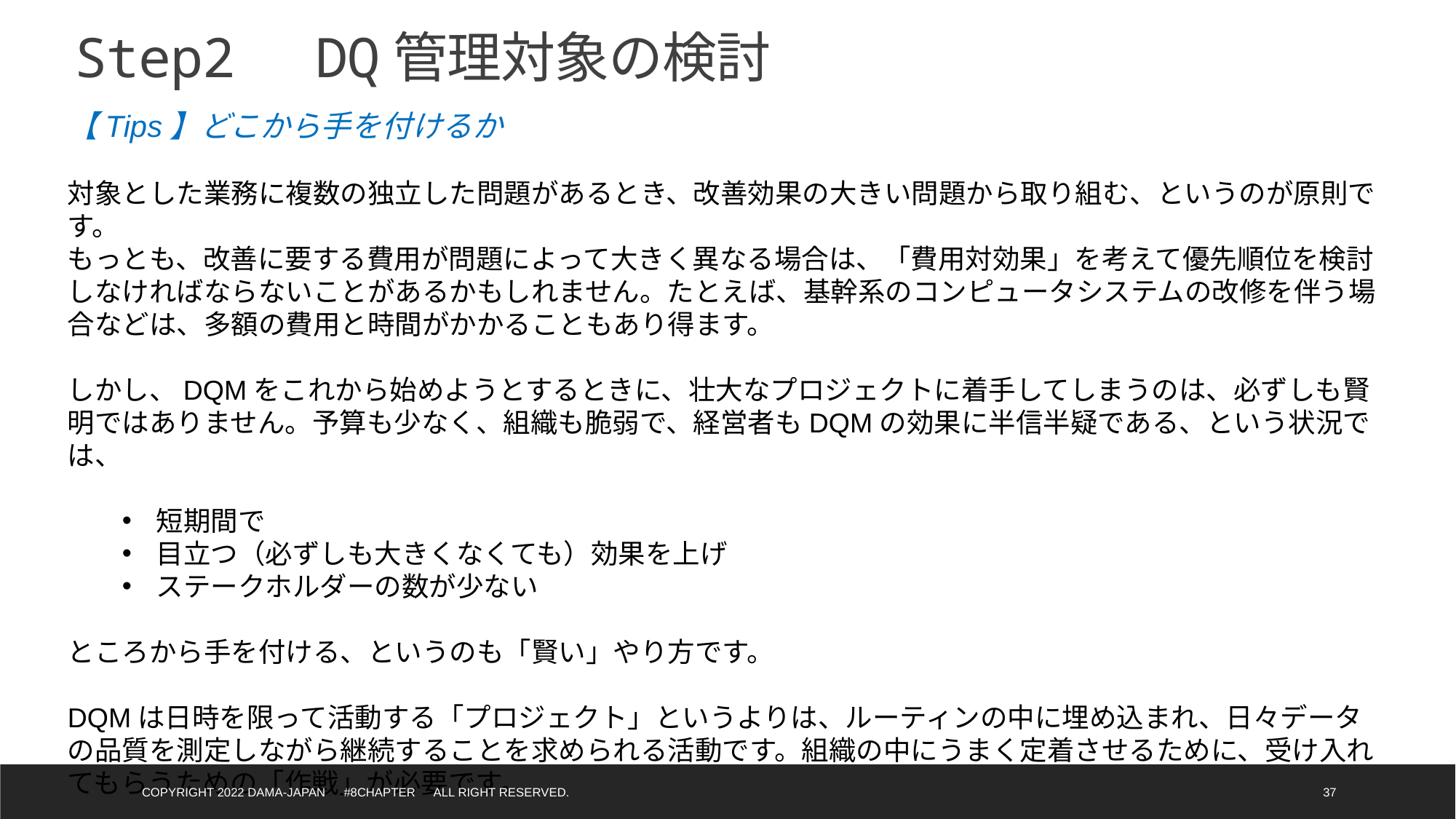

Step2　DQ管理対象の検討
【Tips】どこから手を付けるか

対象とした業務に複数の独立した問題があるとき、改善効果の大きい問題から取り組む、というのが原則です。
もっとも、改善に要する費用が問題によって大きく異なる場合は、「費用対効果」を考えて優先順位を検討しなければならないことがあるかもしれません。たとえば、基幹系のコンピュータシステムの改修を伴う場合などは、多額の費用と時間がかかることもあり得ます。

しかし、DQMをこれから始めようとするときに、壮大なプロジェクトに着手してしまうのは、必ずしも賢明ではありません。予算も少なく、組織も脆弱で、経営者もDQMの効果に半信半疑である、という状況では、

短期間で
目立つ（必ずしも大きくなくても）効果を上げ
ステークホルダーの数が少ない

ところから手を付ける、というのも「賢い」やり方です。

DQMは日時を限って活動する「プロジェクト」というよりは、ルーティンの中に埋め込まれ、日々データの品質を測定しながら継続することを求められる活動です。組織の中にうまく定着させるために、受け入れてもらうための「作戦」が必要です。
Copyright 2022 DAMA-JAPAN　#8chapter　All right reserved.
37